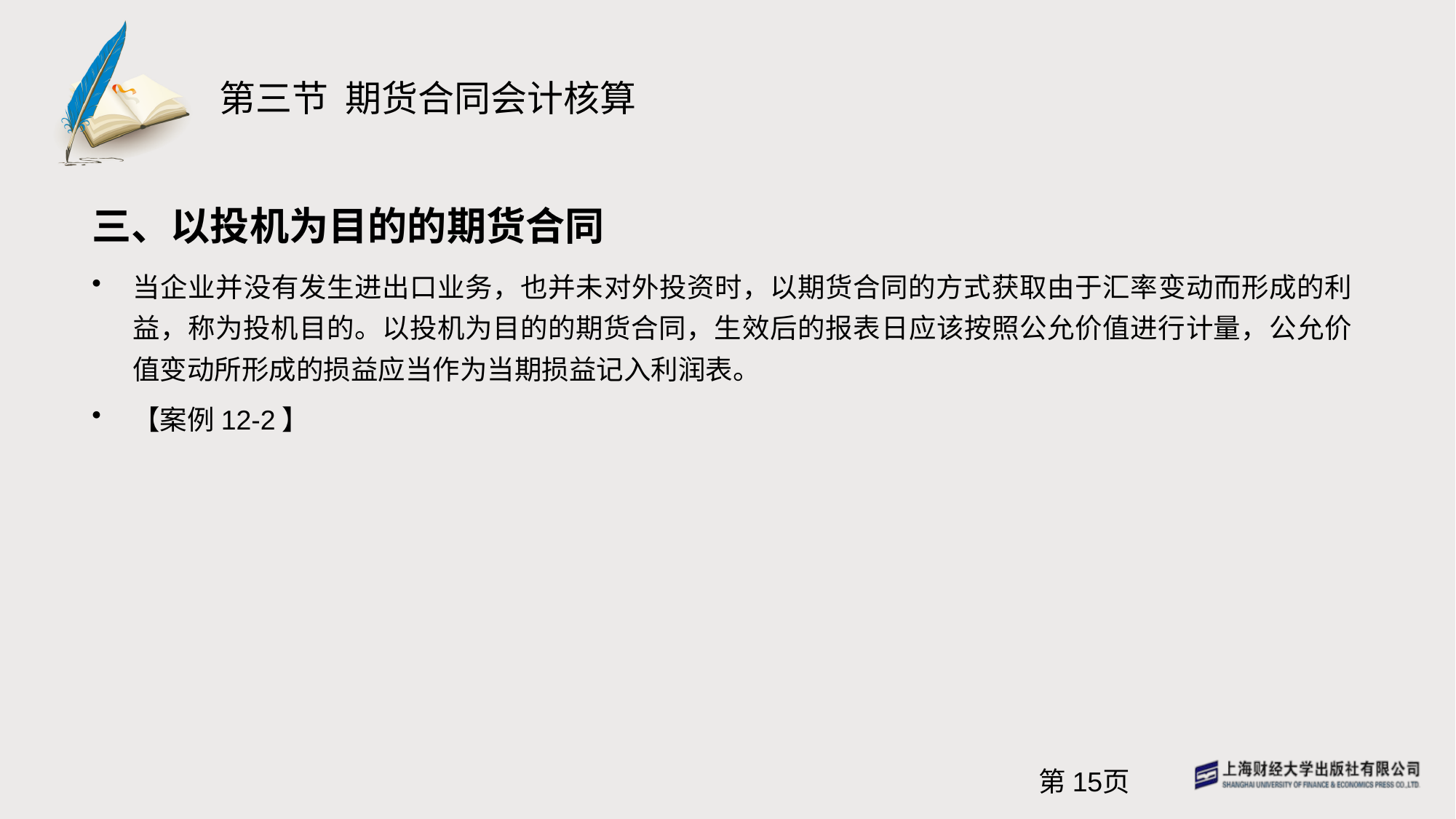

# 第三节  期货合同会计核算
三、以投机为目的的期货合同
当企业并没有发生进出口业务，也并未对外投资时，以期货合同的方式获取由于汇率变动而形成的利益，称为投机目的。以投机为目的的期货合同，生效后的报表日应该按照公允价值进行计量，公允价值变动所形成的损益应当作为当期损益记入利润表。
【案例12-2】

15